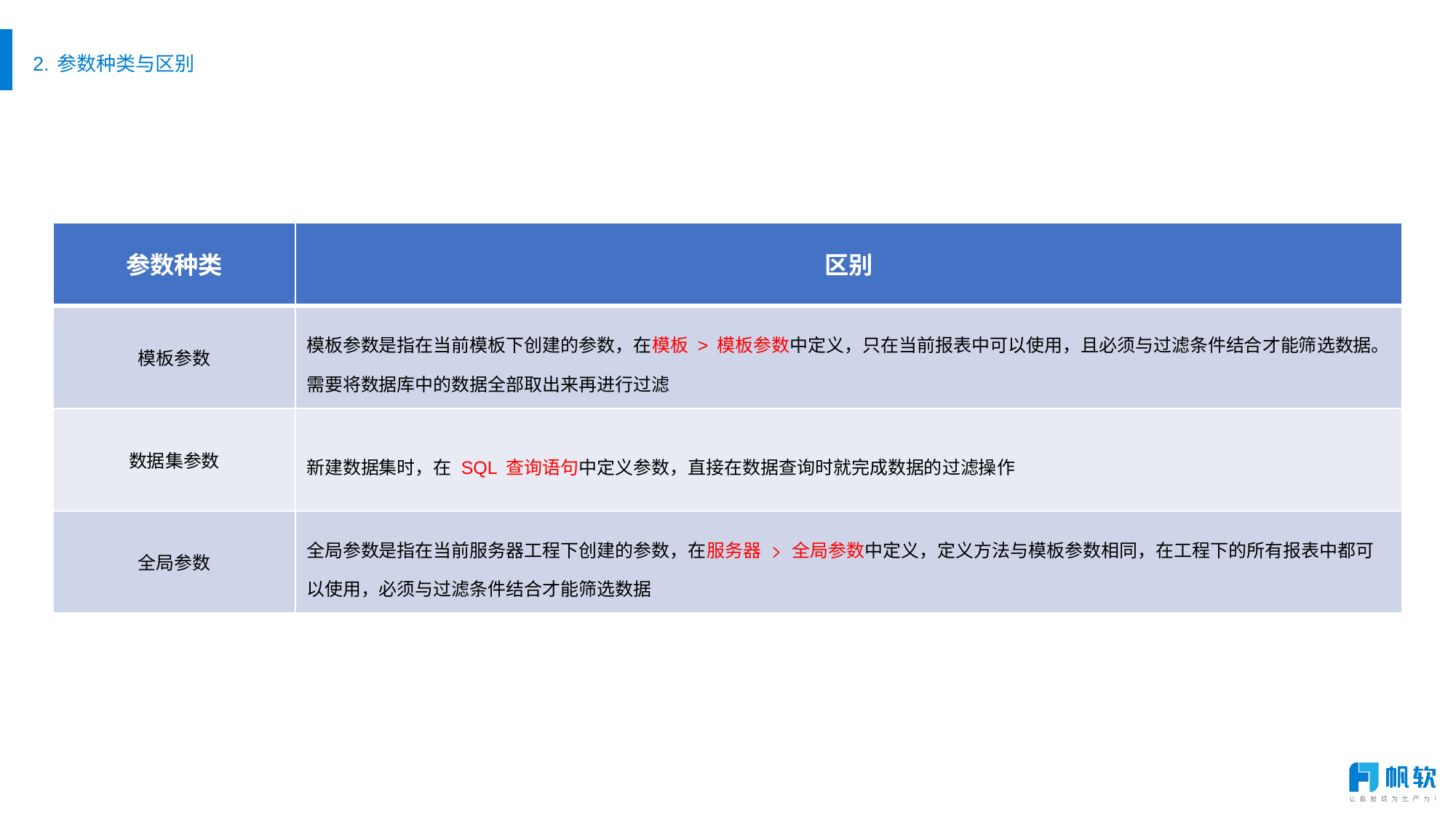

# 2. 参数种类与区别
| 参数种类 | 区别 |
| --- | --- |
| 模板参数 | 模板参数是指在当前模板下创建的参数，在模板 > 模板参数中定义，只在当前报表中可以使用，且必须与过滤条件结合才能筛选数据。需要将数据库中的数据全部取出来再进行过滤 |
| 数据集参数 | 新建数据集时，在 SQL 查询语句中定义参数，直接在数据查询时就完成数据的过滤操作 |
| 全局参数 | 全局参数是指在当前服务器工程下创建的参数，在服务器 > 全局参数中定义，定义方法与模板参数相同，在工程下的所有报表中都可以使用，必须与过滤条件结合才能筛选数据 |